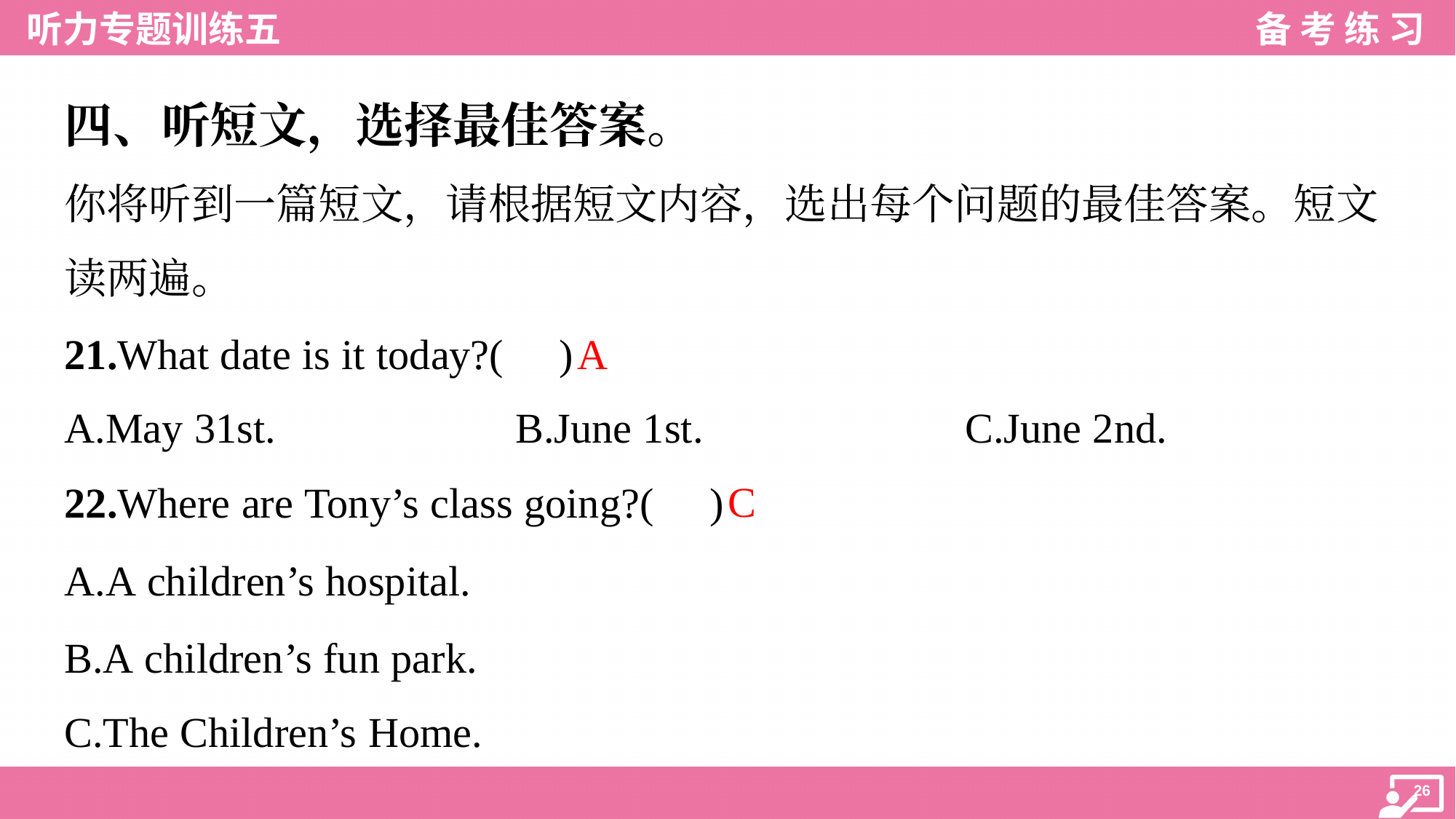

四、听短文，选择最佳答案。
你将听到一篇短文，请根据短文内容，选出每个问题的最佳答案。短文
读两遍。
A
21.What date is it today?(     )
A.May 31st.	B.June 1st.	C.June 2nd.
C
22.Where are Tony’s class going?(     )
A.A children’s hospital.
B.A children’s fun park.
C.The Children’s Home.